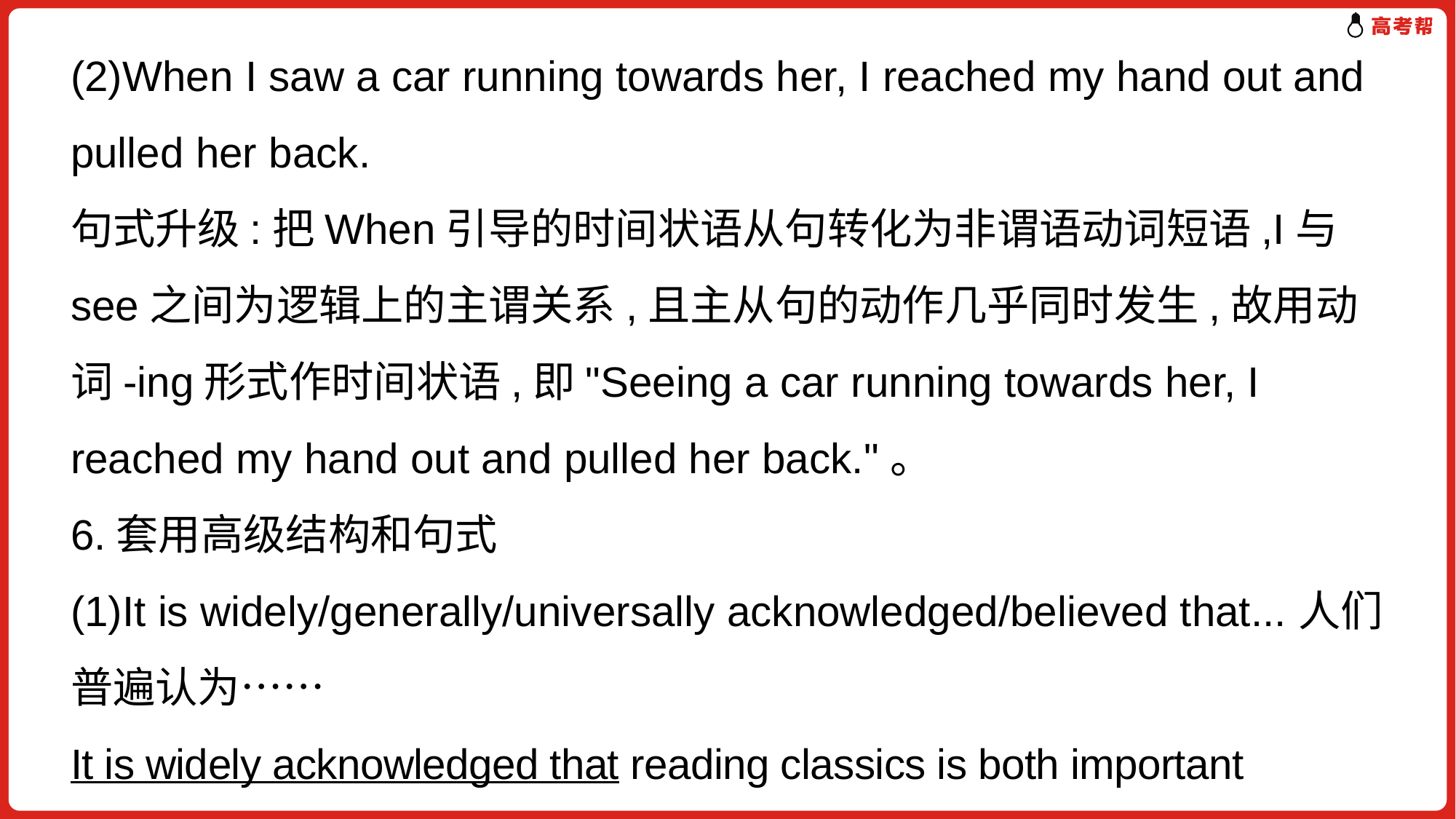

(2)When I saw a car running towards her, I reached my hand out and pulled her back.
句式升级:把When引导的时间状语从句转化为非谓语动词短语,I与see之间为逻辑上的主谓关系,且主从句的动作几乎同时发生,故用动词-ing形式作时间状语,即"Seeing a car running towards her, I reached my hand out and pulled her back."。
6.套用高级结构和句式
(1)It is widely/generally/universally acknowledged/believed that...人们普遍认为……
It is widely acknowledged that reading classics is both important